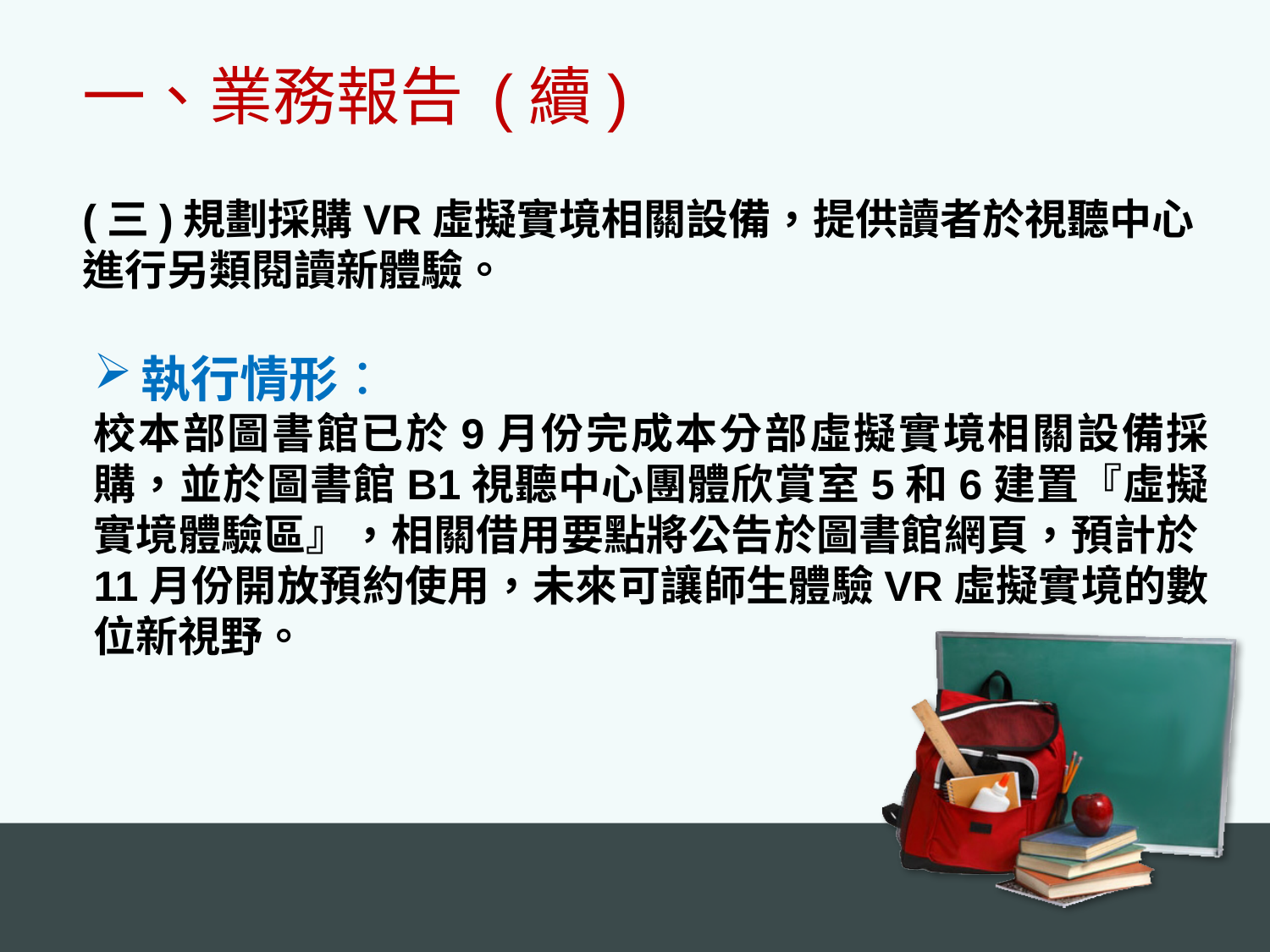

一、業務報告 (續)
(三)規劃採購VR虛擬實境相關設備，提供讀者於視聽中心進行另類閱讀新體驗。
執行情形：
校本部圖書館已於9月份完成本分部虛擬實境相關設備採購，並於圖書館B1視聽中心團體欣賞室5和6建置『虛擬實境體驗區』，相關借用要點將公告於圖書館網頁，預計於11月份開放預約使用，未來可讓師生體驗VR虛擬實境的數位新視野。